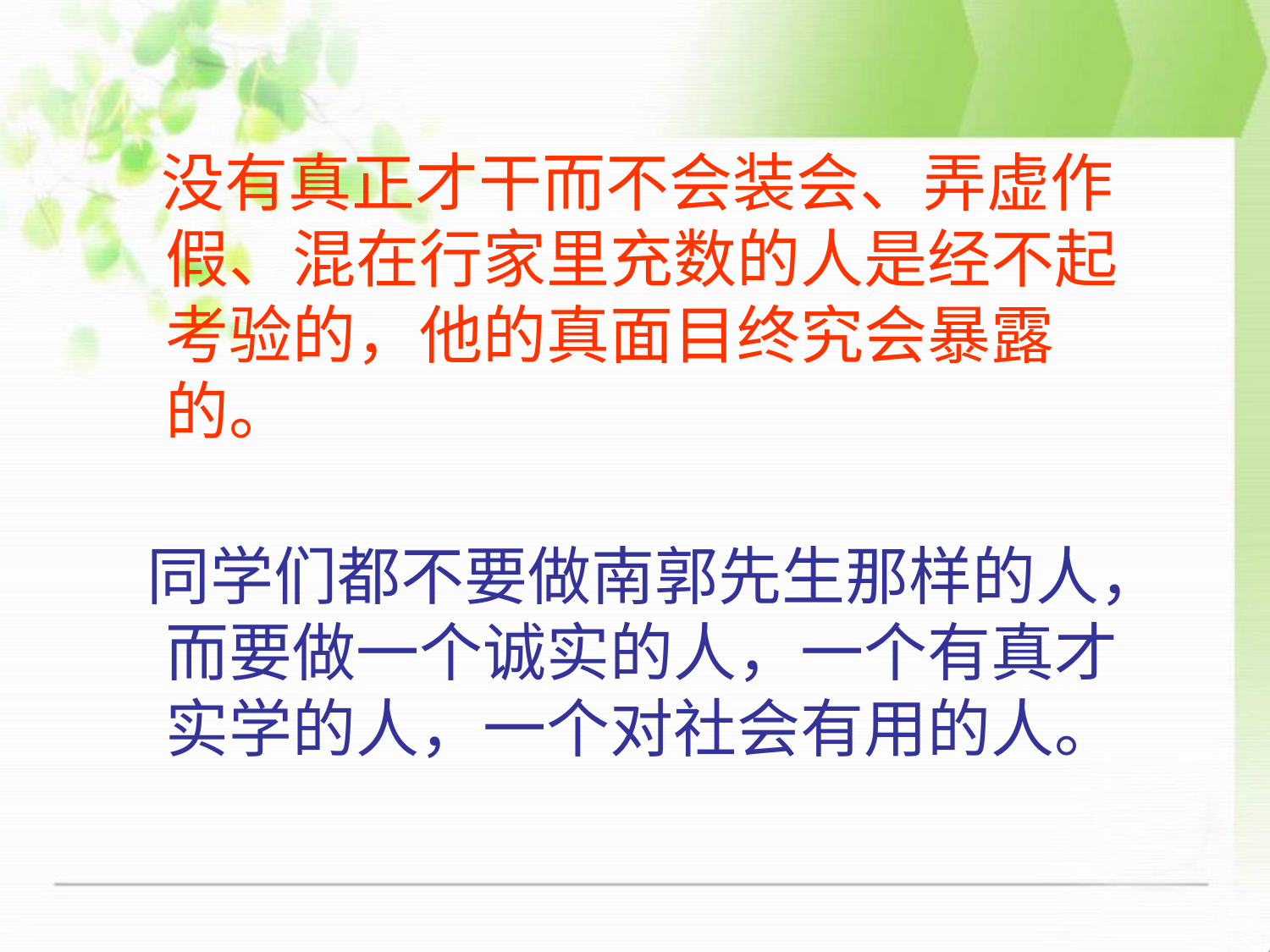

没有真正才干而不会装会、弄虚作假、混在行家里充数的人是经不起考验的，他的真面目终究会暴露的。
 同学们都不要做南郭先生那样的人，而要做一个诚实的人，一个有真才实学的人，一个对社会有用的人。